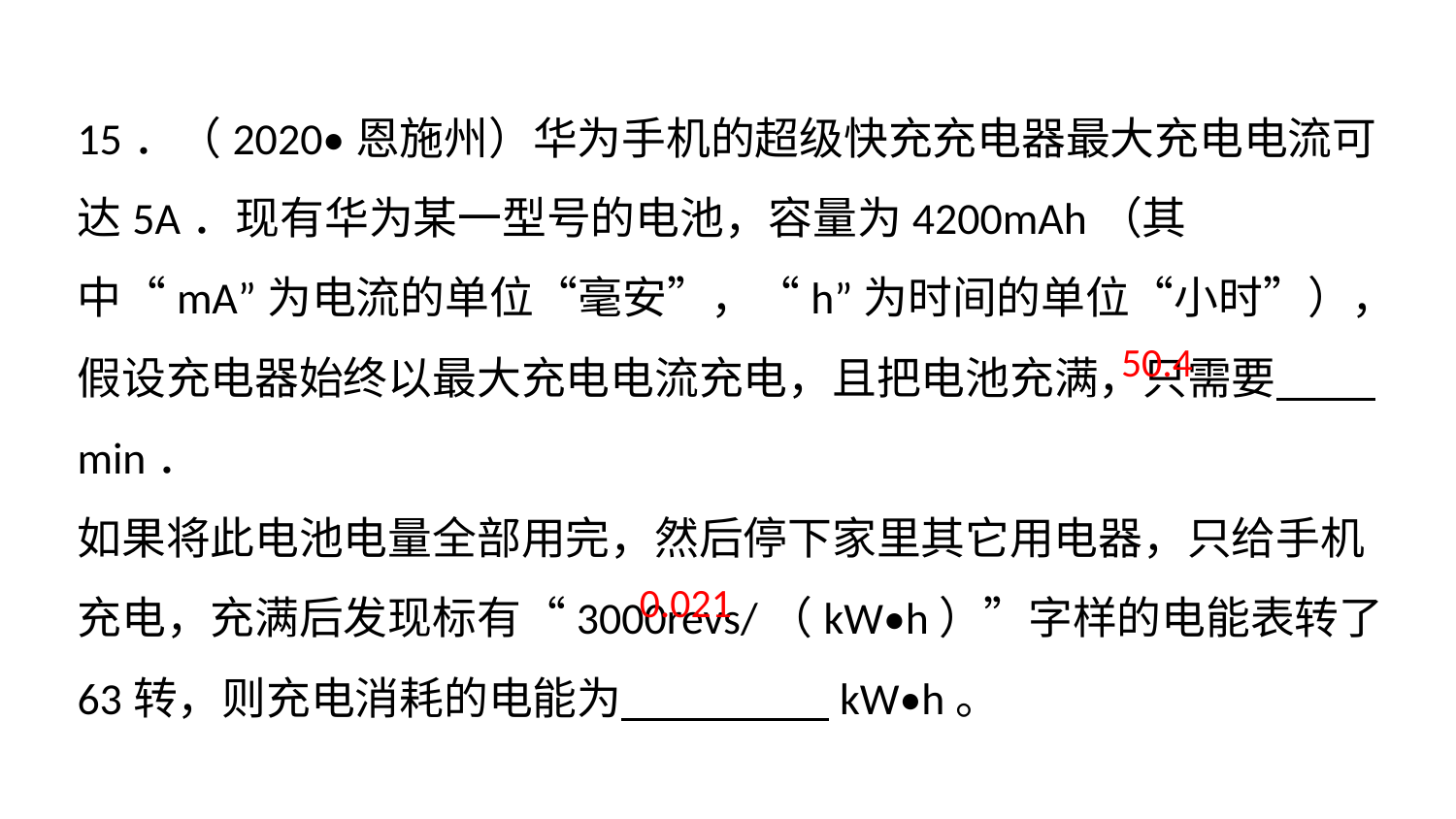

15．（2020•恩施州）华为手机的超级快充充电器最大充电电流可达5A．现有华为某一型号的电池，容量为4200mAh（其中“mA”为电流的单位“毫安”，“h”为时间的单位“小时”），假设充电器始终以最大充电电流充电，且把电池充满，只需要　　  min．
如果将此电池电量全部用完，然后停下家里其它用电器，只给手机充电，充满后发现标有“3000revs/（kW•h）”字样的电能表转了63转，则充电消耗的电能为　   　　　kW•h。
50.4
0.021